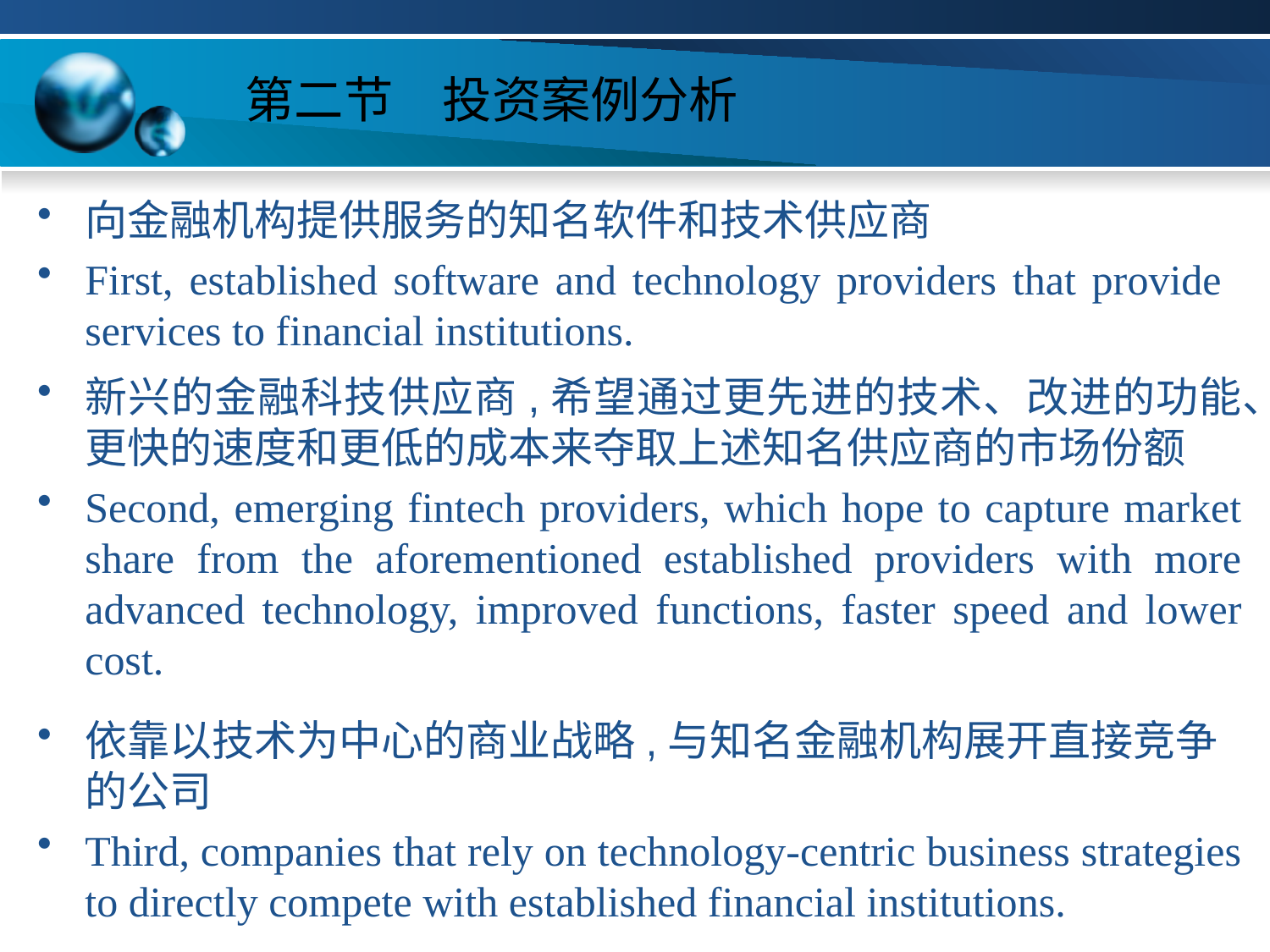

# 第二节　投资案例分析
向金融机构提供服务的知名软件和技术供应商
First, established software and technology providers that provide services to financial institutions.
新兴的金融科技供应商,希望通过更先进的技术、改进的功能、更快的速度和更低的成本来夺取上述知名供应商的市场份额
Second, emerging fintech providers, which hope to capture market share from the aforementioned established providers with more advanced technology, improved functions, faster speed and lower cost.
依靠以技术为中心的商业战略,与知名金融机构展开直接竞争的公司
Third, companies that rely on technology-centric business strategies to directly compete with established financial institutions.